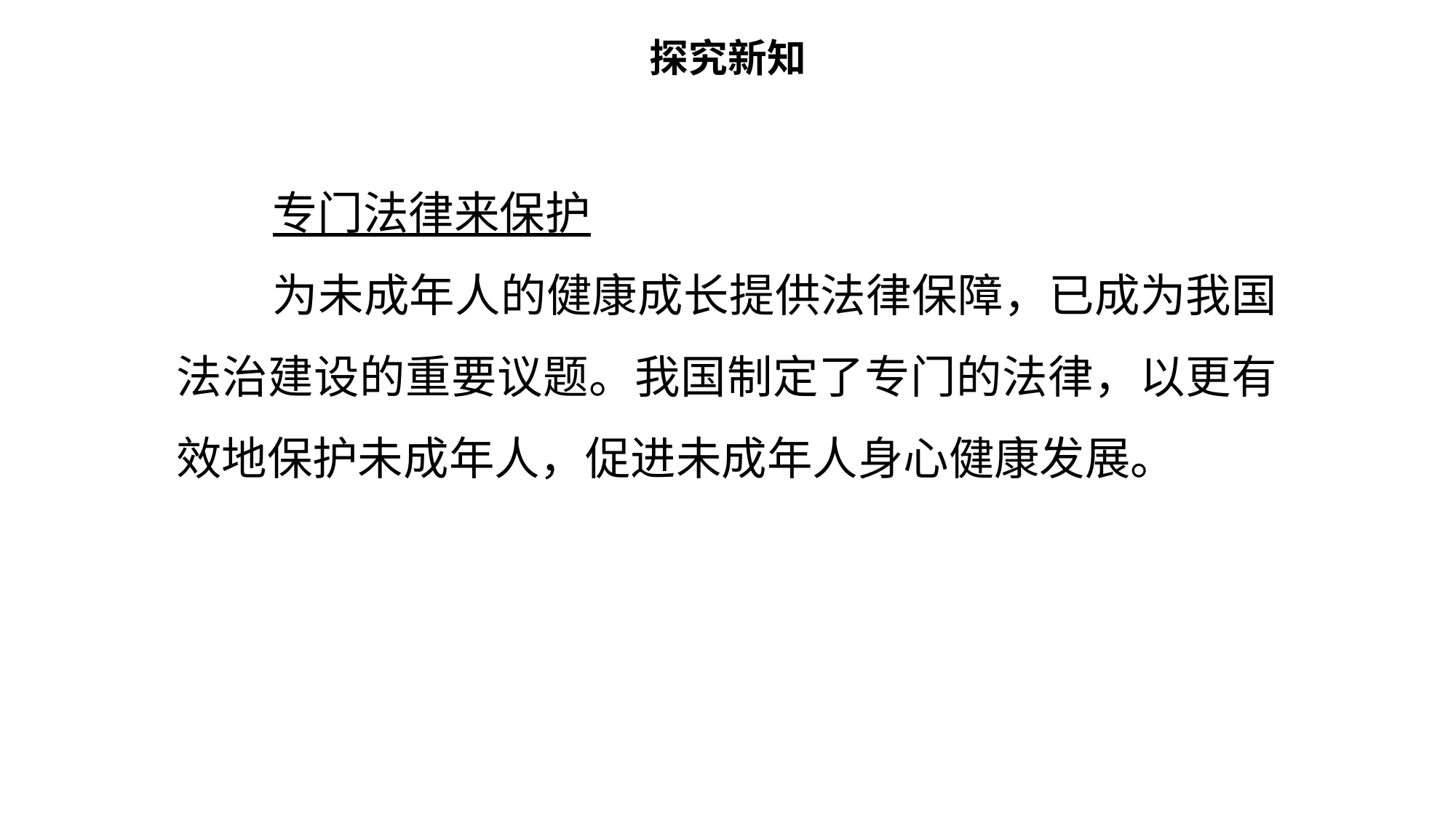

# 探究新知
https://www.ypppt.com/
专门法律来保护
为未成年人的健康成长提供法律保障，已成为我国法治建设的重要议题。我国制定了专门的法律，以更有效地保护未成年人，促进未成年人身心健康发展。